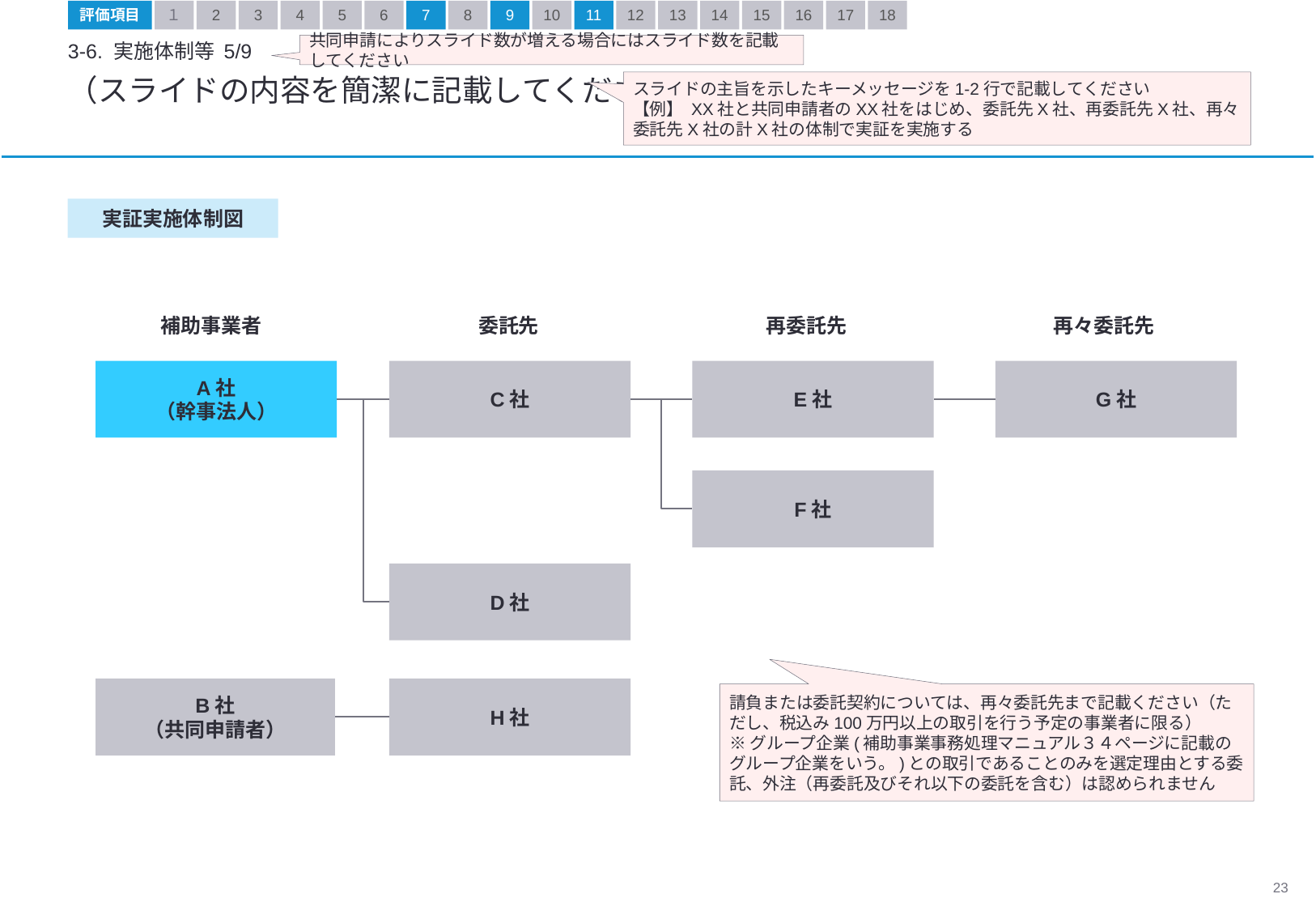

評価項目
１
2
3
4
5
6
7
8
9
10
11
12
13
14
15
16
17
18
3-6. 実施体制等 5/9
共同申請によりスライド数が増える場合にはスライド数を記載してください
（スライドの内容を簡潔に記載してください）
スライドの主旨を示したキーメッセージを1-2行で記載してください
【例】 XX社と共同申請者のXX社をはじめ、委託先X社、再委託先X社、再々委託先X社の計X社の体制で実証を実施する
実証実施体制図
補助事業者
委託先
再委託先
再々委託先
A社
（幹事法人）
C社
E社
G社
F社
D社

B社
（共同申請者）
H社
請負または委託契約については、再々委託先まで記載ください（ただし、税込み100万円以上の取引を行う予定の事業者に限る）
※グループ企業(補助事業事務処理マニュアル３４ページに記載のグループ企業をいう。)との取引であることのみを選定理由とする委託、外注（再委託及びそれ以下の委託を含む）は認められません